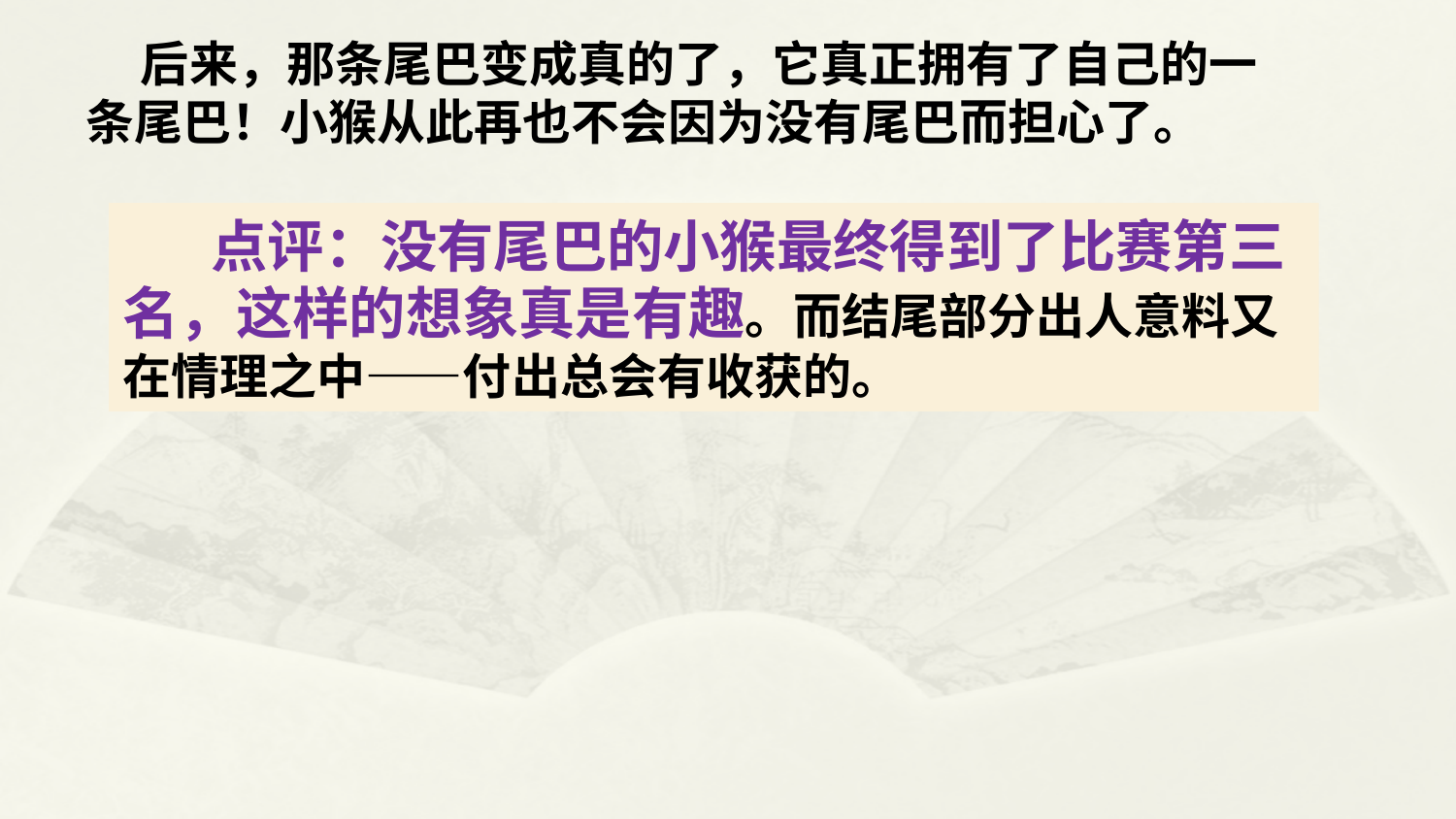

后来，那条尾巴变成真的了，它真正拥有了自己的一条尾巴！小猴从此再也不会因为没有尾巴而担心了。
  点评：没有尾巴的小猴最终得到了比赛第三名，这样的想象真是有趣。而结尾部分出人意料又在情理之中——付出总会有收获的。